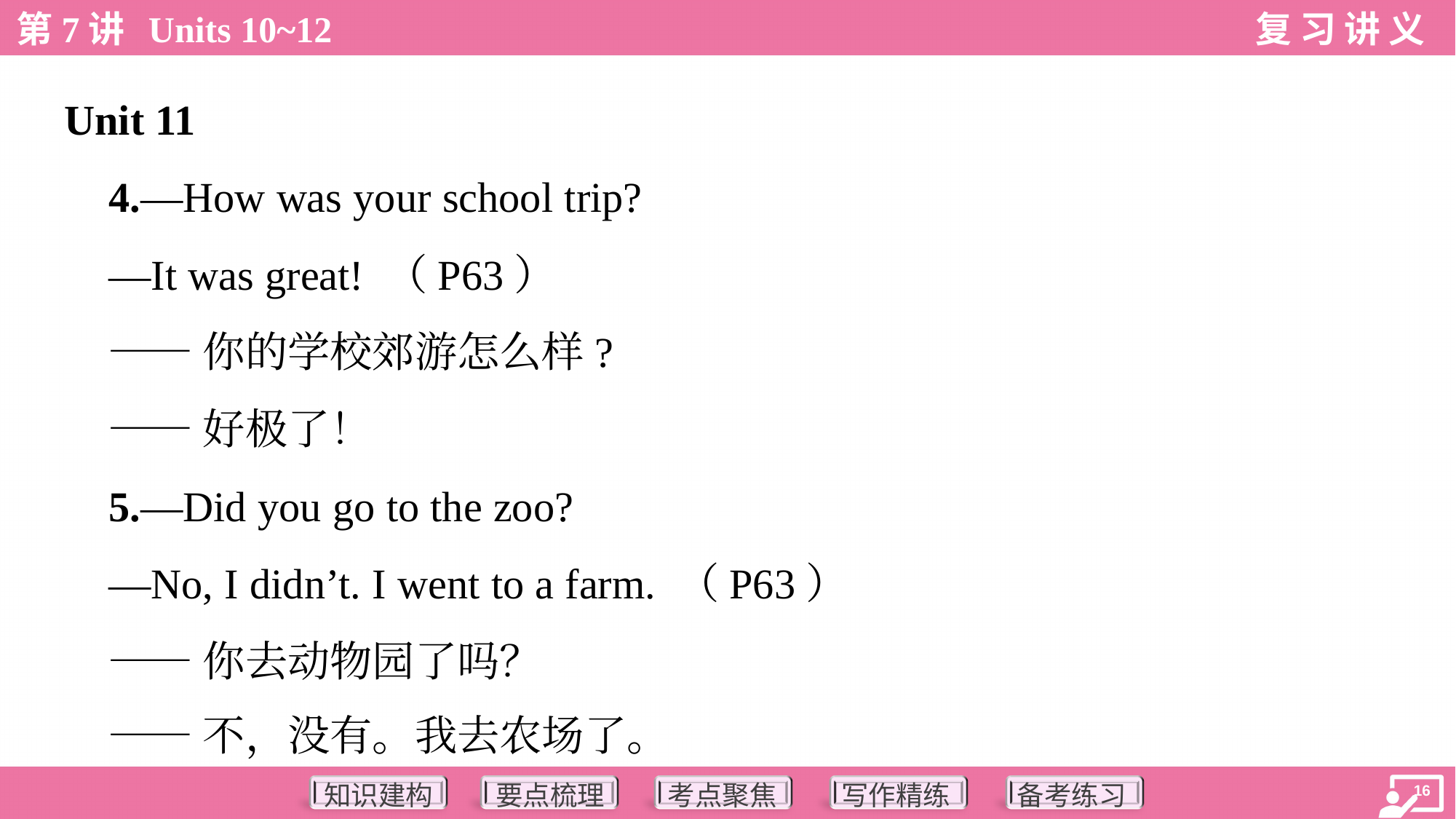

Unit 11
    4.—How was your school trip?
    —It was great! （P63）
    ——你的学校郊游怎么样?
    ——好极了！
    5.—Did you go to the zoo?
    —No, I didn’t. I went to a farm. （P63）
    ——你去动物园了吗？
    ——不，没有。我去农场了。